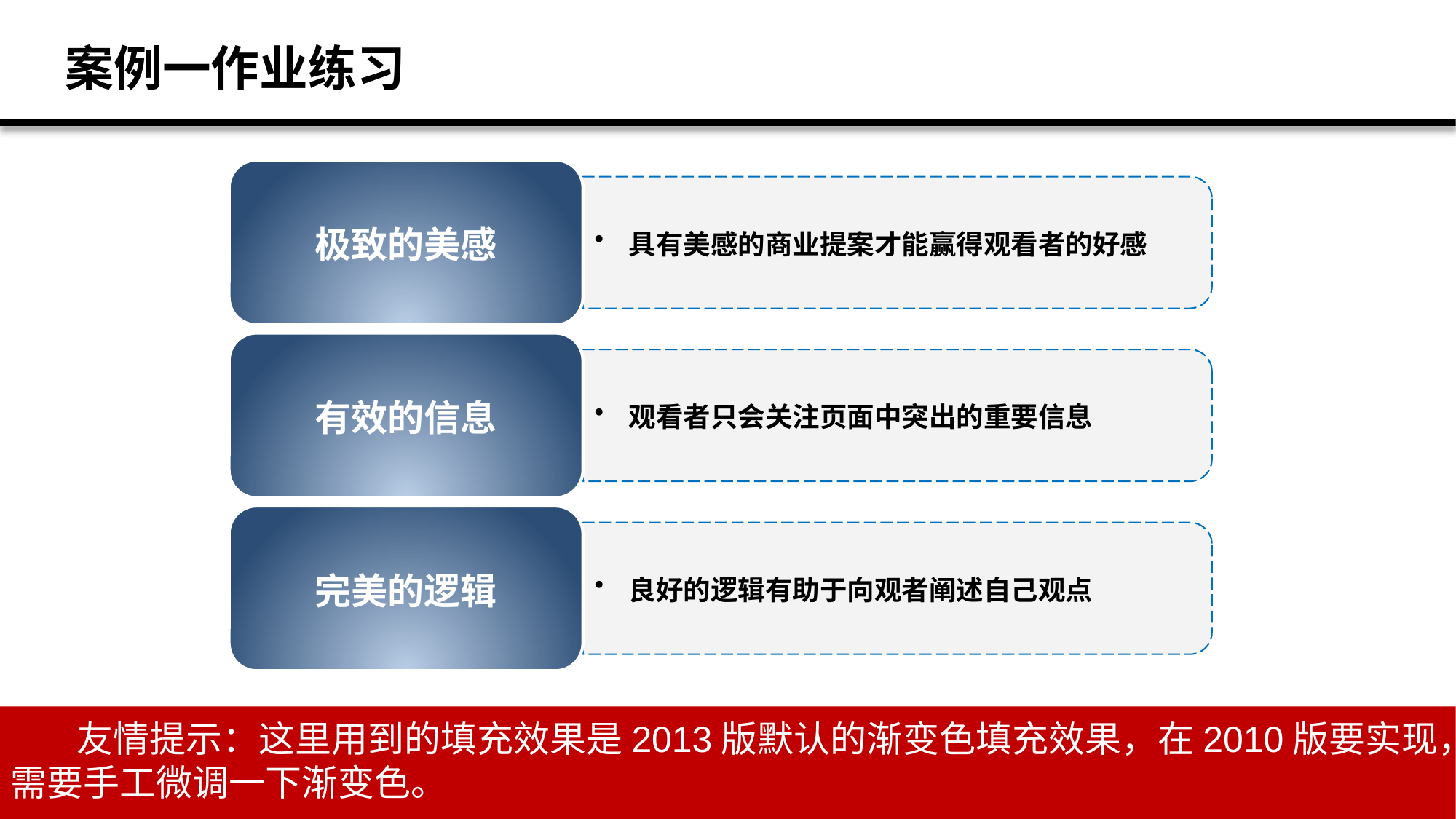

案例一作业练习
极致的美感
具有美感的商业提案才能赢得观看者的好感
有效的信息
观看者只会关注页面中突出的重要信息
完美的逻辑
良好的逻辑有助于向观者阐述自己观点
       友情提示：这里用到的填充效果是2013版默认的渐变色填充效果，在2010版要实现，需要手工微调一下渐变色。